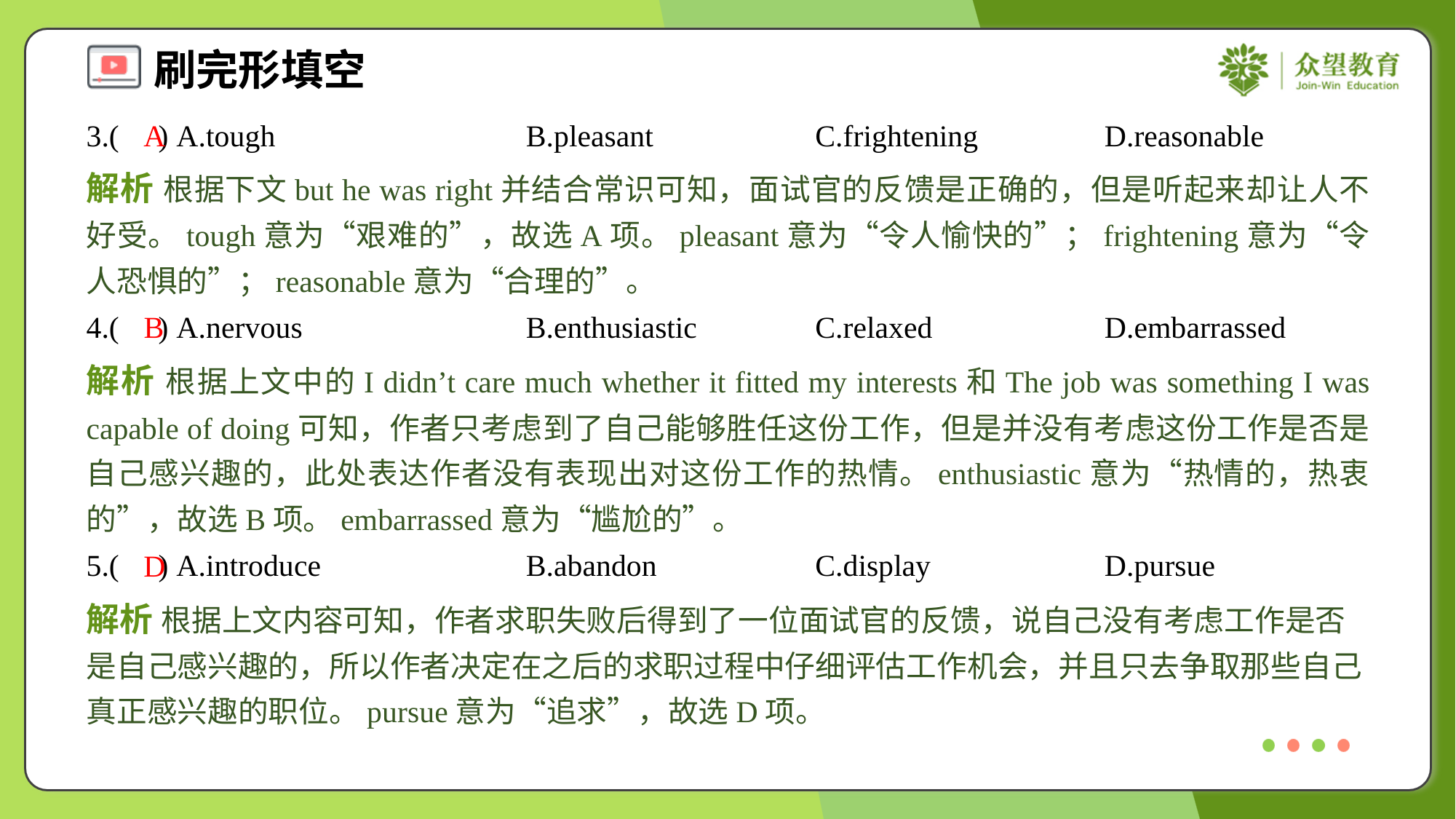

3.(     ) A.tough	B.pleasant	C.frightening	D.reasonable
A
解析 根据下文but he was right并结合常识可知，面试官的反馈是正确的，但是听起来却让人不好受。tough意为“艰难的”，故选A项。pleasant意为“令人愉快的”；frightening意为“令人恐惧的”；reasonable意为“合理的”。
4.(     ) A.nervous	B.enthusiastic	C.relaxed	D.embarrassed
B
解析 根据上文中的I didn’t care much whether it fitted my interests和The job was something I was capable of doing可知，作者只考虑到了自己能够胜任这份工作，但是并没有考虑这份工作是否是自己感兴趣的，此处表达作者没有表现出对这份工作的热情。enthusiastic意为“热情的，热衷的”，故选B项。embarrassed意为“尴尬的”。
5.(     ) A.introduce	B.abandon	C.display	D.pursue
D
解析 根据上文内容可知，作者求职失败后得到了一位面试官的反馈，说自己没有考虑工作是否是自己感兴趣的，所以作者决定在之后的求职过程中仔细评估工作机会，并且只去争取那些自己真正感兴趣的职位。pursue意为“追求”，故选D项。